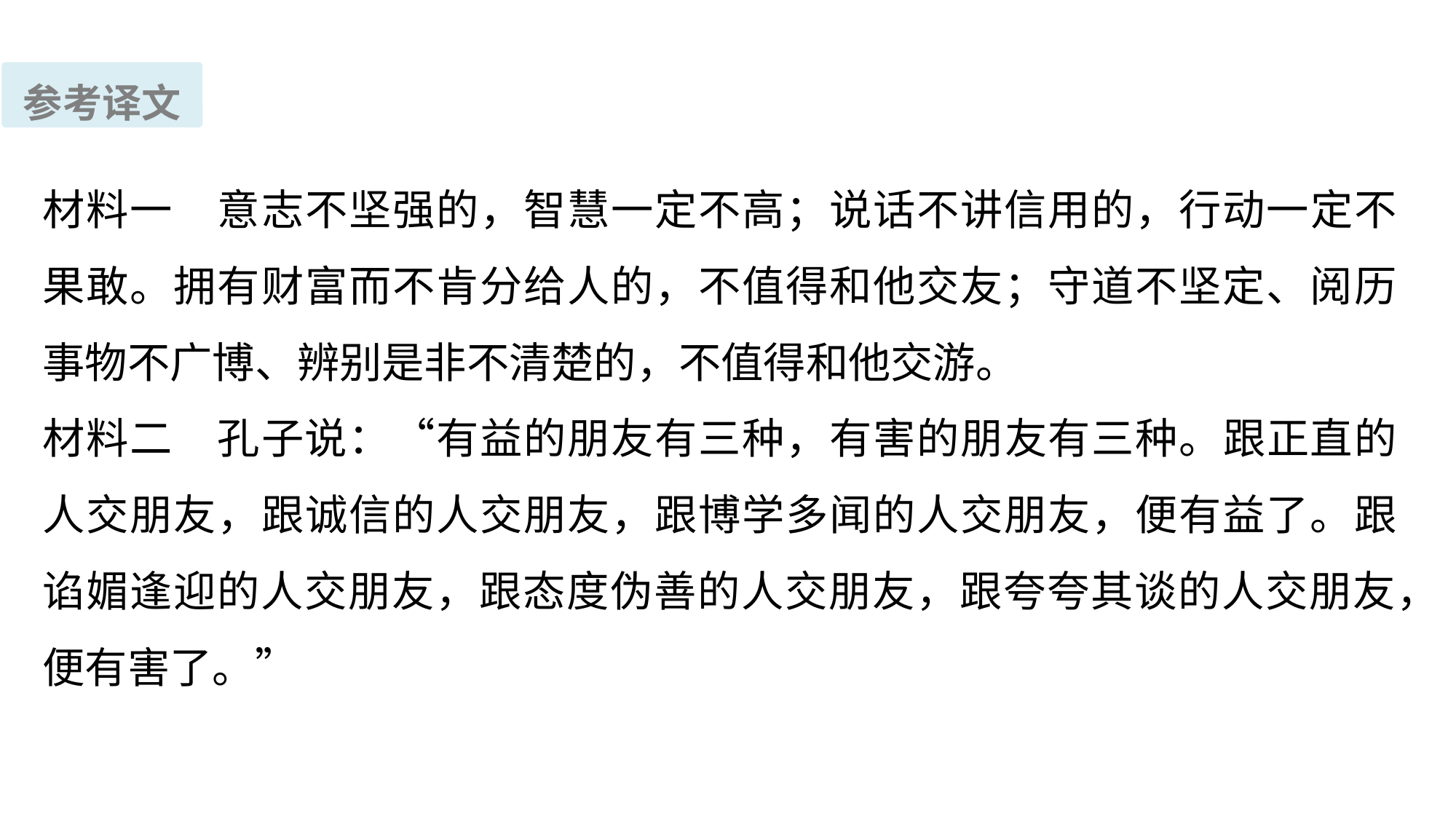

参考译文
材料一　意志不坚强的，智慧一定不高；说话不讲信用的，行动一定不果敢。拥有财富而不肯分给人的，不值得和他交友；守道不坚定、阅历事物不广博、辨别是非不清楚的，不值得和他交游。
材料二　孔子说：“有益的朋友有三种，有害的朋友有三种。跟正直的人交朋友，跟诚信的人交朋友，跟博学多闻的人交朋友，便有益了。跟谄媚逢迎的人交朋友，跟态度伪善的人交朋友，跟夸夸其谈的人交朋友，便有害了。”